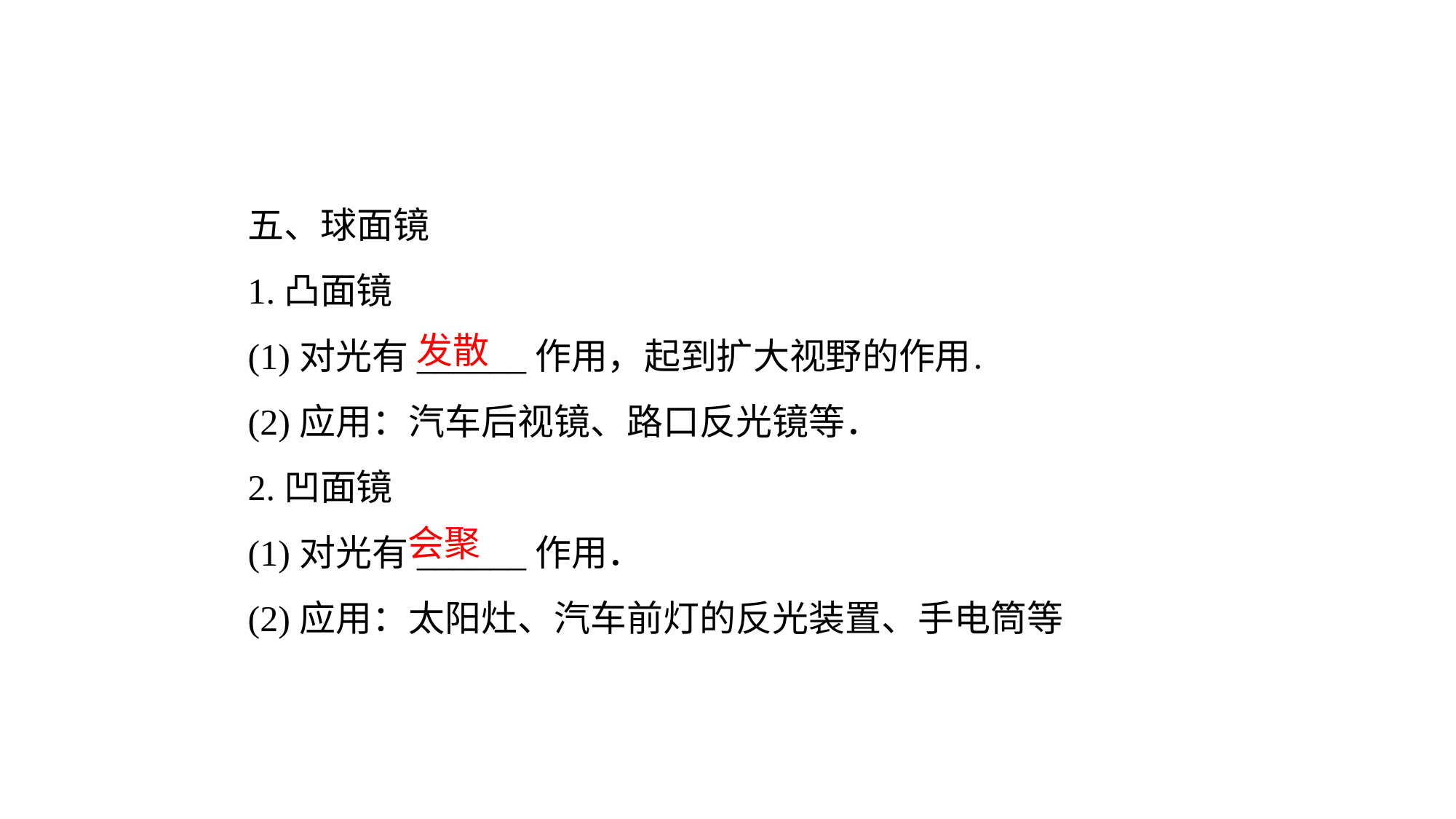

五、球面镜
1.凸面镜
(1)对光有______作用，起到扩大视野的作用．
(2)应用：汽车后视镜、路口反光镜等．
2.凹面镜
(1)对光有______作用．
(2)应用：太阳灶、汽车前灯的反光装置、手电筒等
发散
会聚